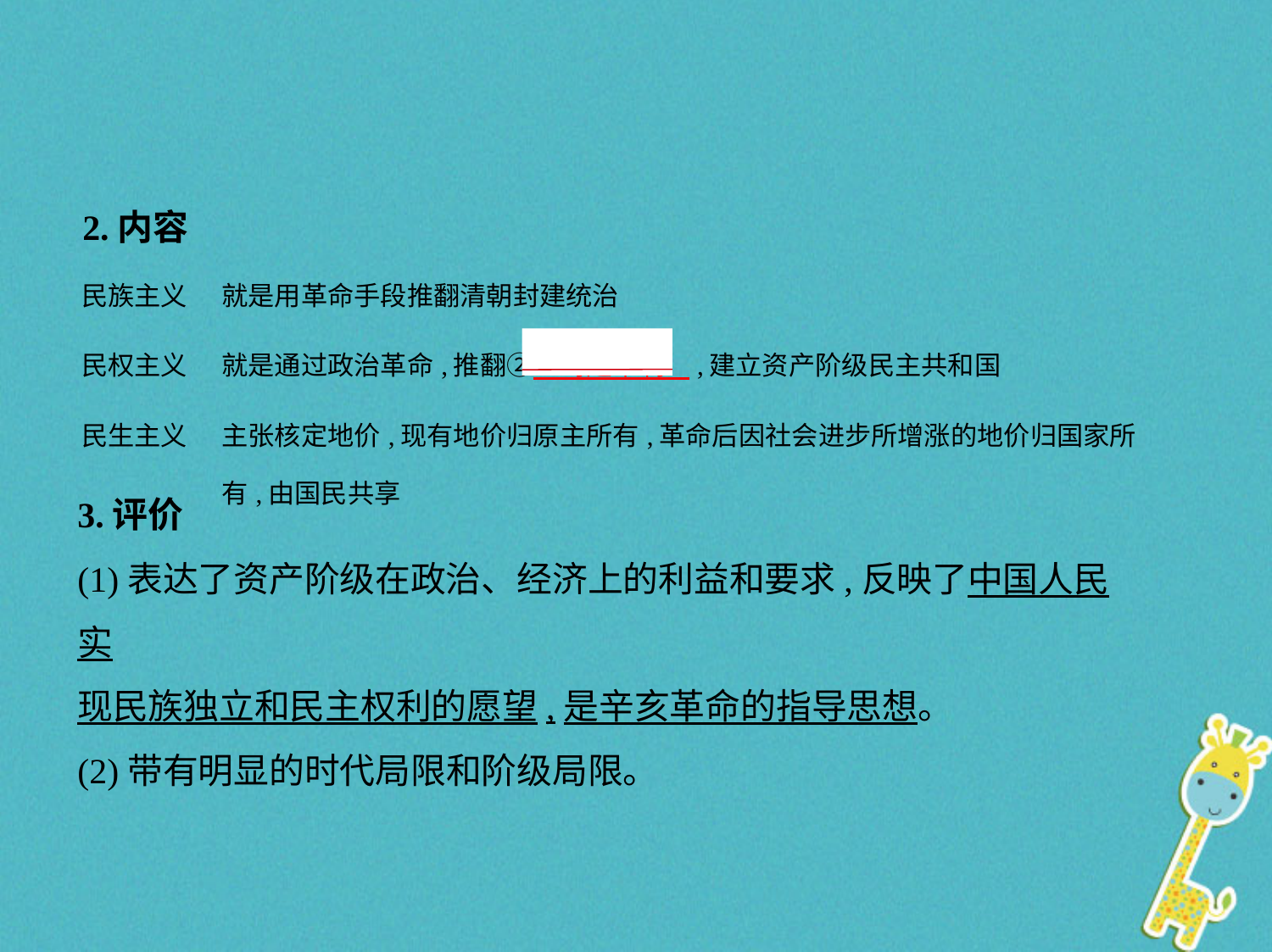

2.内容
| 民族主义 | 就是用革命手段推翻清朝封建统治 |
| --- | --- |
| 民权主义 | 就是通过政治革命,推翻②　封建帝制    ,建立资产阶级民主共和国 |
| 民生主义 | 主张核定地价,现有地价归原主所有,革命后因社会进步所增涨的地价归国家所有,由国民共享 |

3.评价
(1)表达了资产阶级在政治、经济上的利益和要求,反映了中国人民实
现民族独立和民主权利的愿望,是辛亥革命的指导思想。
(2)带有明显的时代局限和阶级局限。